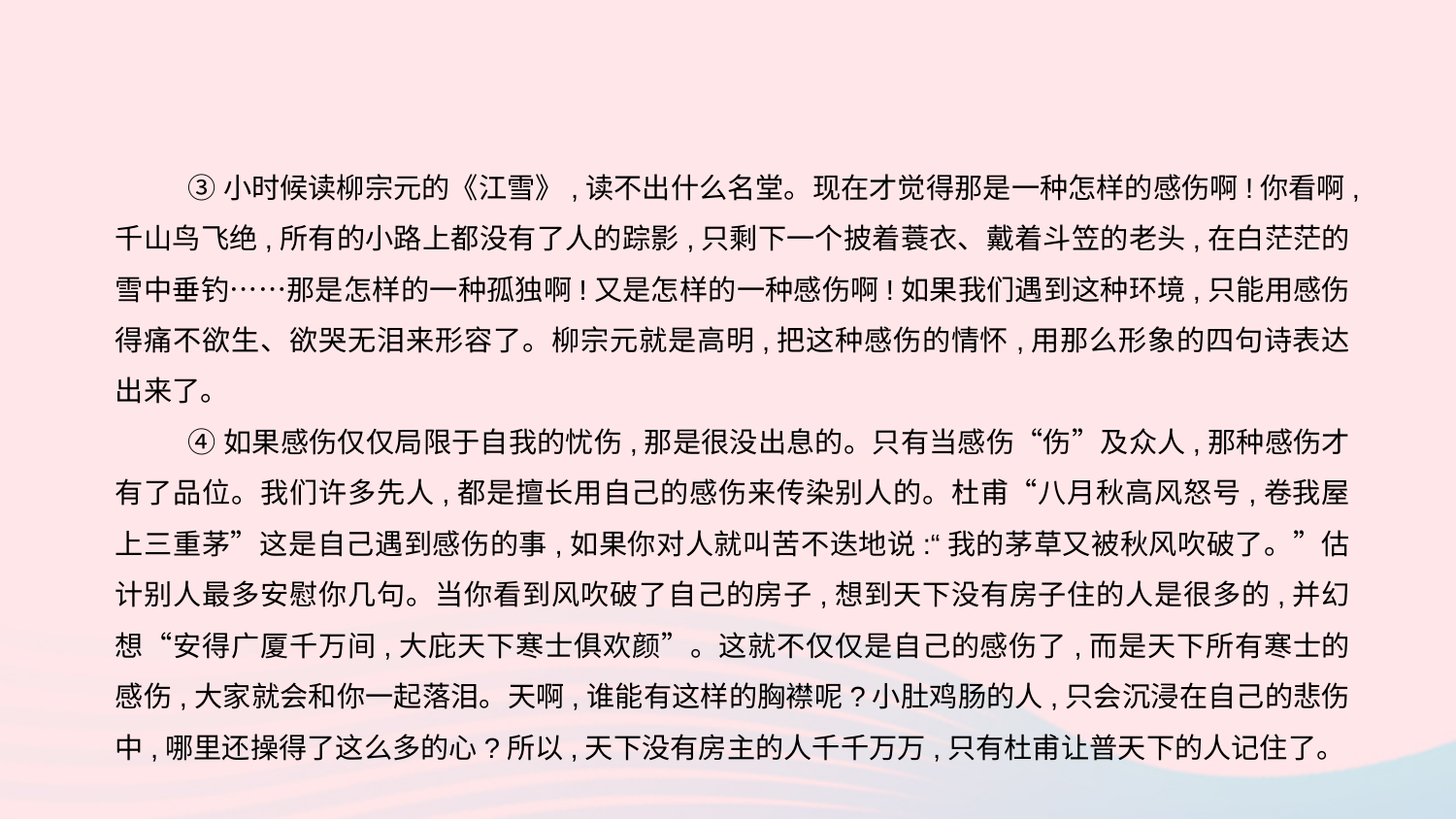

③小时候读柳宗元的《江雪》,读不出什么名堂。现在才觉得那是一种怎样的感伤啊!你看啊,千山鸟飞绝,所有的小路上都没有了人的踪影,只剩下一个披着蓑衣、戴着斗笠的老头,在白茫茫的雪中垂钓……那是怎样的一种孤独啊!又是怎样的一种感伤啊!如果我们遇到这种环境,只能用感伤得痛不欲生、欲哭无泪来形容了。柳宗元就是高明,把这种感伤的情怀,用那么形象的四句诗表达出来了。
④如果感伤仅仅局限于自我的忧伤,那是很没出息的。只有当感伤“伤”及众人,那种感伤才有了品位。我们许多先人,都是擅长用自己的感伤来传染别人的。杜甫“八月秋高风怒号,卷我屋上三重茅”这是自己遇到感伤的事,如果你对人就叫苦不迭地说:“我的茅草又被秋风吹破了。”估计别人最多安慰你几句。当你看到风吹破了自己的房子,想到天下没有房子住的人是很多的,并幻想“安得广厦千万间,大庇天下寒士俱欢颜”。这就不仅仅是自己的感伤了,而是天下所有寒士的感伤,大家就会和你一起落泪。天啊,谁能有这样的胸襟呢?小肚鸡肠的人,只会沉浸在自己的悲伤中,哪里还操得了这么多的心?所以,天下没有房主的人千千万万,只有杜甫让普天下的人记住了。